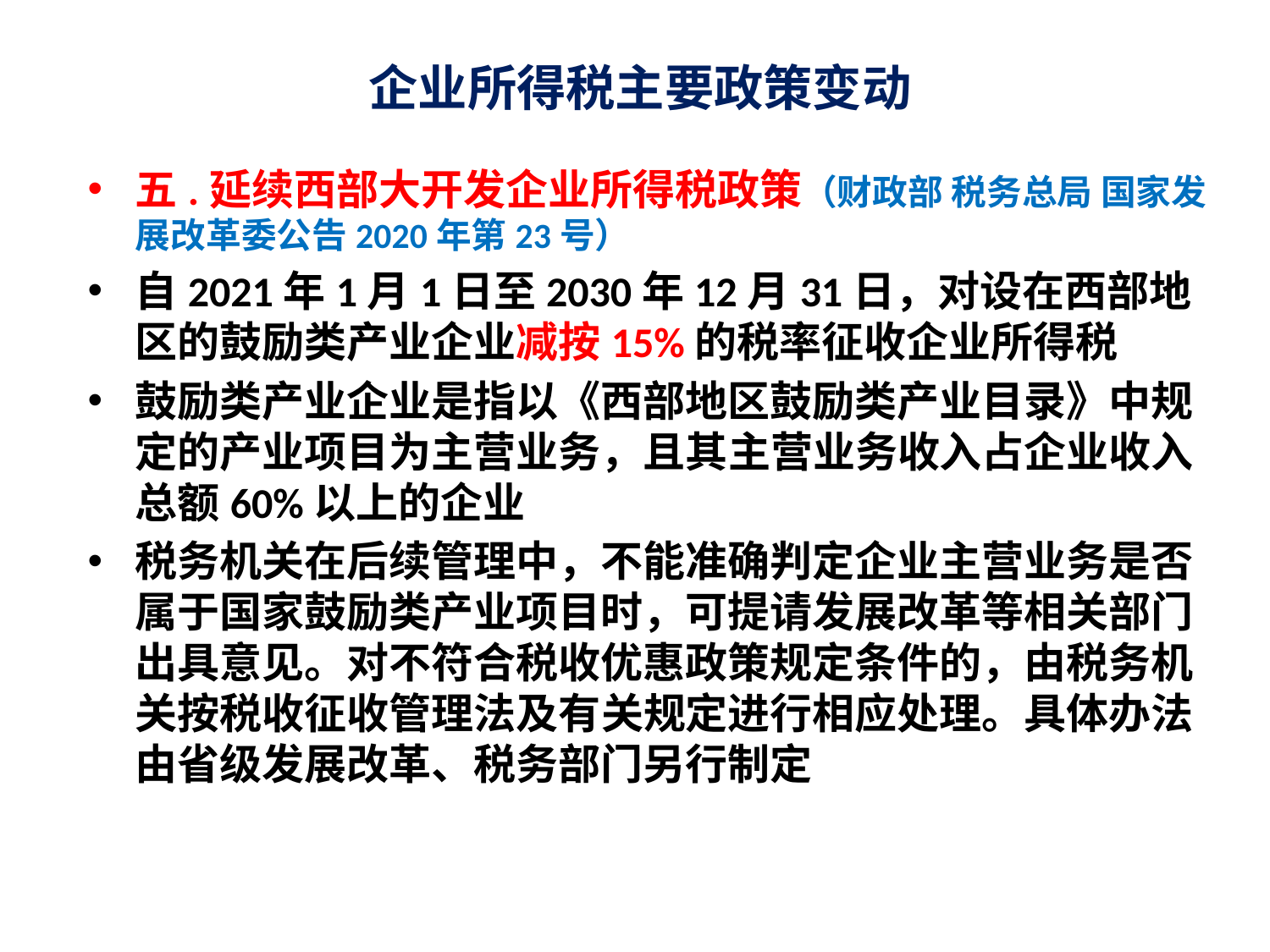

# 企业所得税主要政策变动
五.延续西部大开发企业所得税政策（财政部 税务总局 国家发展改革委公告2020年第23号）
自2021年1月1日至2030年12月31日，对设在西部地区的鼓励类产业企业减按15%的税率征收企业所得税
鼓励类产业企业是指以《西部地区鼓励类产业目录》中规定的产业项目为主营业务，且其主营业务收入占企业收入总额60%以上的企业
税务机关在后续管理中，不能准确判定企业主营业务是否属于国家鼓励类产业项目时，可提请发展改革等相关部门出具意见。对不符合税收优惠政策规定条件的，由税务机关按税收征收管理法及有关规定进行相应处理。具体办法由省级发展改革、税务部门另行制定